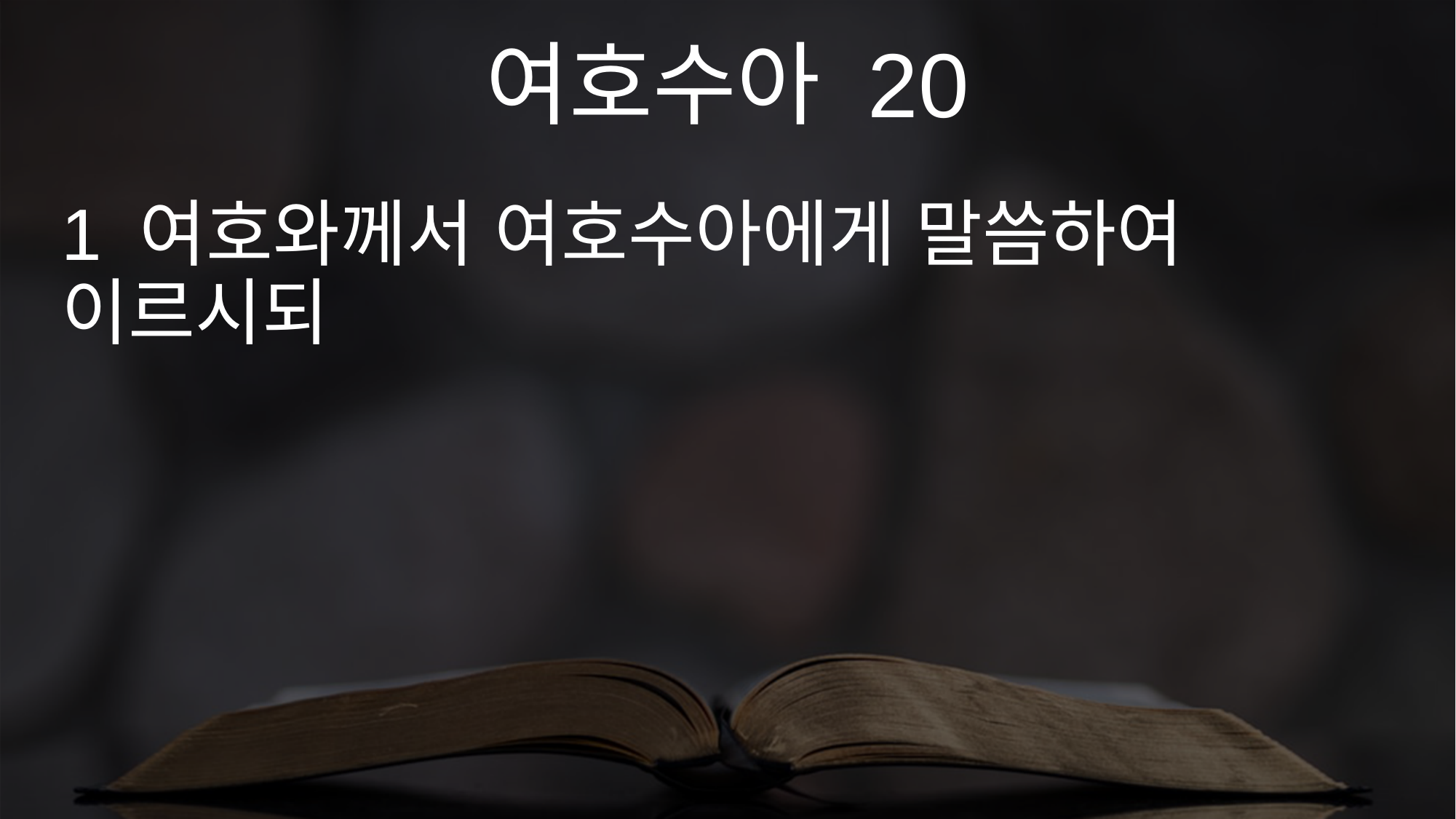

여호수아 20
1 여호와께서 여호수아에게 말씀하여 이르시되